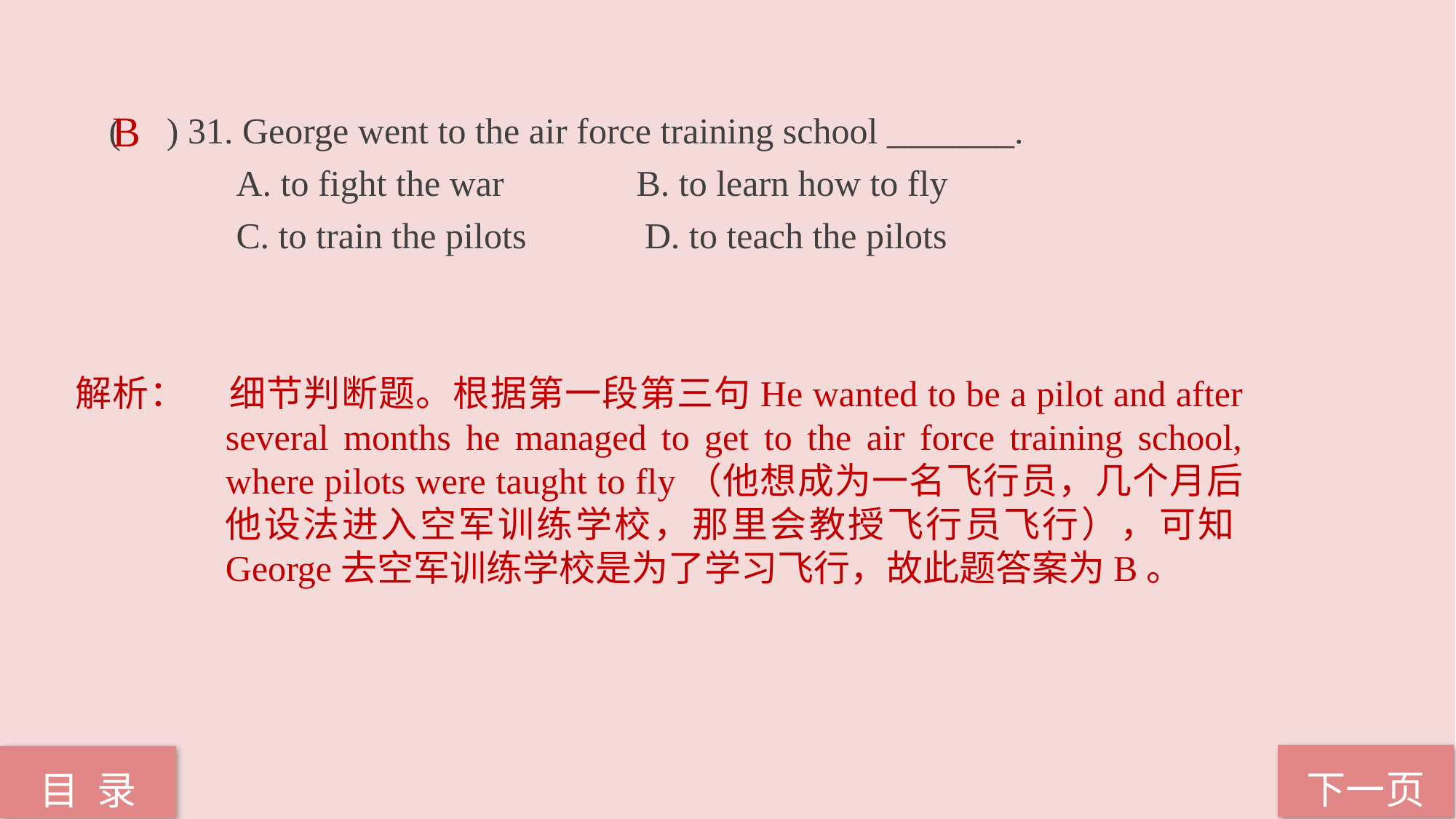

(     ) 31. George went to the air force training school _______.
              A. to fight the war 	          B. to learn how to fly
              C. to train the pilots             D. to teach the pilots
B
解析：	细节判断题。根据第一段第三句He wanted to be a pilot and after several months he managed to get to the air force training school, where pilots were taught to fly（他想成为一名飞行员，几个月后他设法进入空军训练学校，那里会教授飞行员飞行），可知George去空军训练学校是为了学习飞行，故此题答案为B。